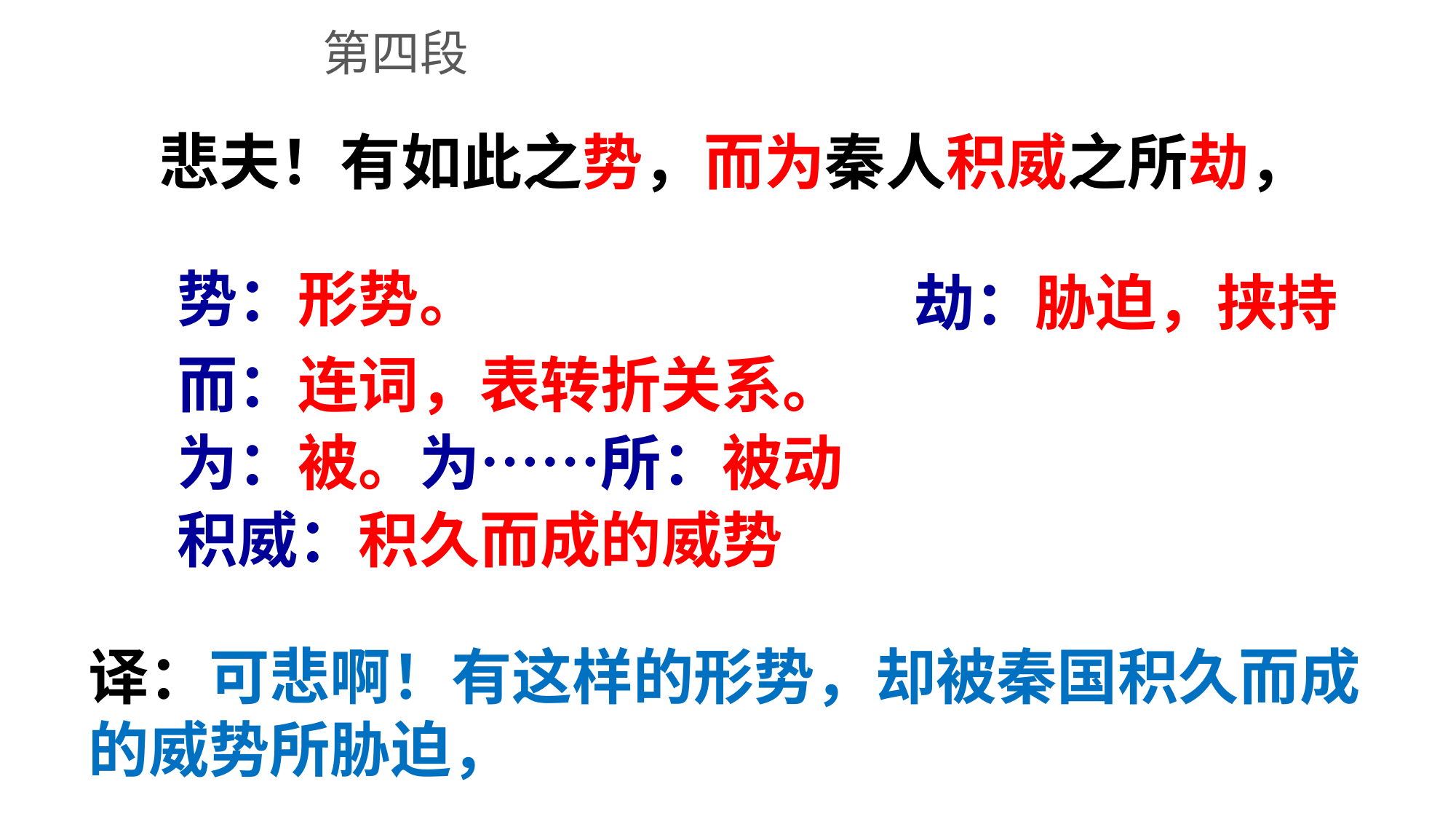

第四段
悲夫！有如此之势，而为秦人积威之所劫，
势：形势。
劫：胁迫，挟持
而：连词，表转折关系。
为：被。为……所：被动
积威：积久而成的威势
译：可悲啊！有这样的形势，却被秦国积久而成的威势所胁迫，